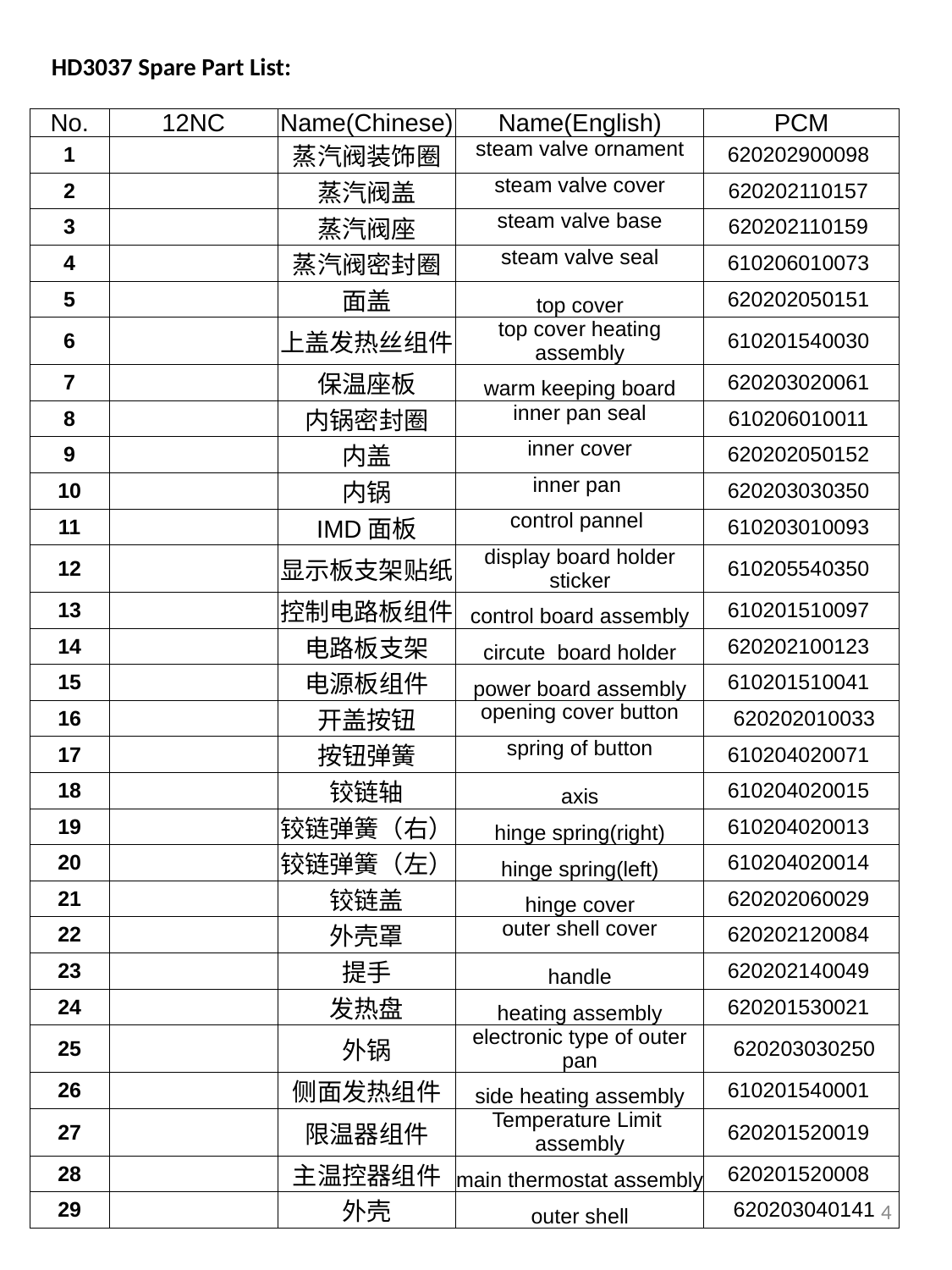

HD3037 Spare Part List:
| No. | 12NC | Name(Chinese) | Name(English) | PCM |
| --- | --- | --- | --- | --- |
| 1 |  | 蒸汽阀装饰圈 | steam valve ornament | 620202900098 |
| 2 |  | 蒸汽阀盖 | steam valve cover | 620202110157 |
| 3 |  | 蒸汽阀座 | steam valve base | 620202110159 |
| 4 |  | 蒸汽阀密封圈 | steam valve seal | 610206010073 |
| 5 |  | 面盖 | top cover | 620202050151 |
| 6 |  | 上盖发热丝组件 | top cover heating assembly | 610201540030 |
| 7 |  | 保温座板 | warm keeping board | 620203020061 |
| 8 |  | 内锅密封圈 | inner pan seal | 610206010011 |
| 9 |  | 内盖 | inner cover | 620202050152 |
| 10 |  | 内锅 | inner pan | 620203030350 |
| 11 |  | IMD面板 | control pannel | 610203010093 |
| 12 |  | 显示板支架贴纸 | display board holder sticker | 610205540350 |
| 13 |  | 控制电路板组件 | control board assembly | 610201510097 |
| 14 |  | 电路板支架 | circute board holder | 620202100123 |
| 15 |  | 电源板组件 | power board assembly | 610201510041 |
| 16 |  | 开盖按钮 | opening cover button | 620202010033 |
| 17 |  | 按钮弹簧 | spring of button | 610204020071 |
| 18 |  | 铰链轴 | axis | 610204020015 |
| 19 |  | 铰链弹簧（右） | hinge spring(right) | 610204020013 |
| 20 |  | 铰链弹簧（左） | hinge spring(left) | 610204020014 |
| 21 |  | 铰链盖 | hinge cover | 620202060029 |
| 22 |  | 外壳罩 | outer shell cover | 620202120084 |
| 23 |  | 提手 | handle | 620202140049 |
| 24 |  | 发热盘 | heating assembly | 620201530021 |
| 25 |  | 外锅 | electronic type of outer pan | 620203030250 |
| 26 |  | 侧面发热组件 | side heating assembly | 610201540001 |
| 27 |  | 限温器组件 | Temperature Limit assembly | 620201520019 |
| 28 |  | 主温控器组件 | main thermostat assembly | 620201520008 |
| 29 |  | 外壳 | outer shell | 620203040141 |
4